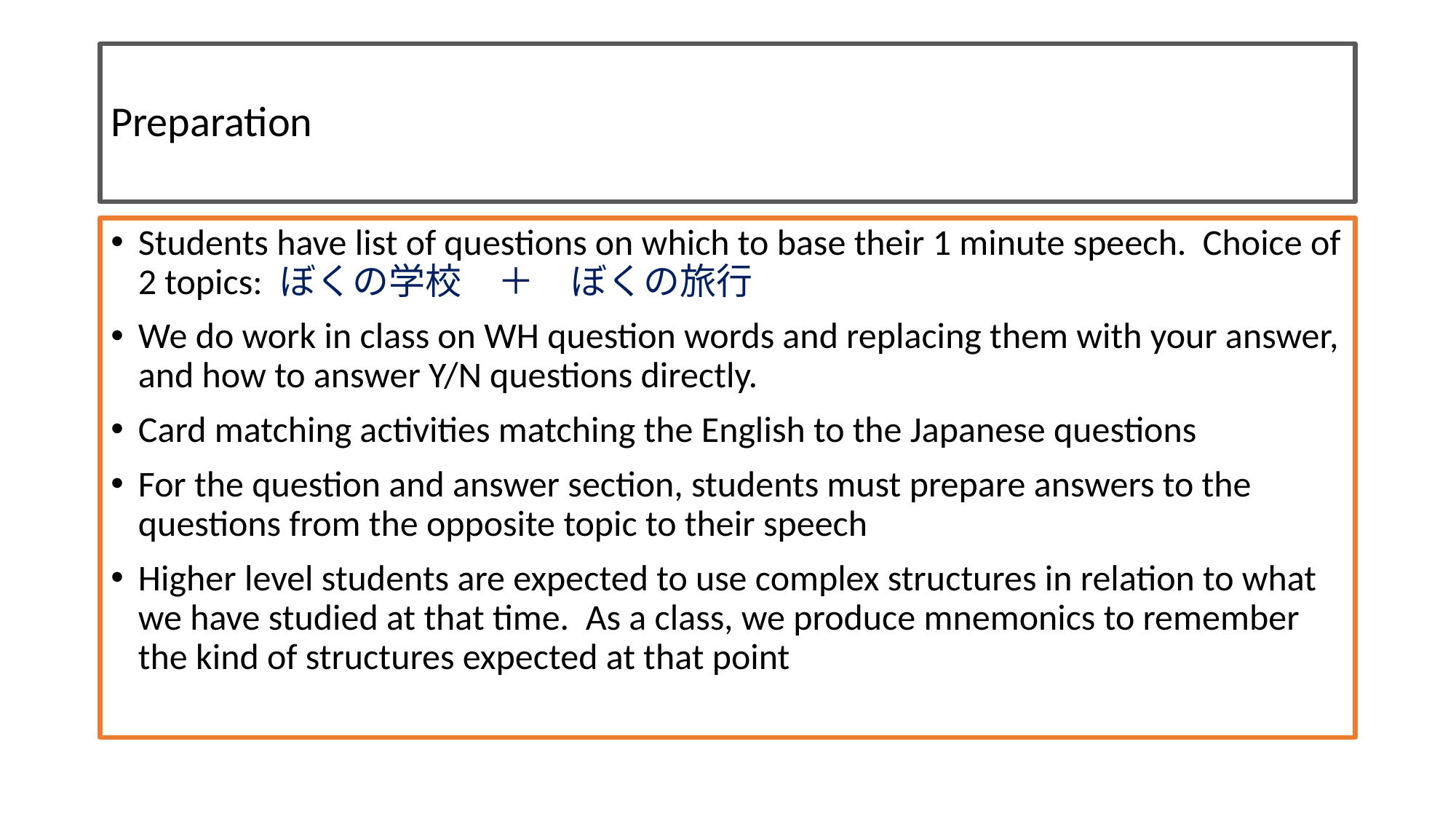

# Preparation
Students have list of questions on which to base their 1 minute speech.  Choice of 2 topics: ぼくの学校　＋　ぼくの旅行
We do work in class on WH question words and replacing them with your answer, and how to answer Y/N questions directly.
Card matching activities matching the English to the Japanese questions
For the question and answer section, students must prepare answers to the questions from the opposite topic to their speech
Higher level students are expected to use complex structures in relation to what we have studied at that time.  As a class, we produce mnemonics to remember the kind of structures expected at that point